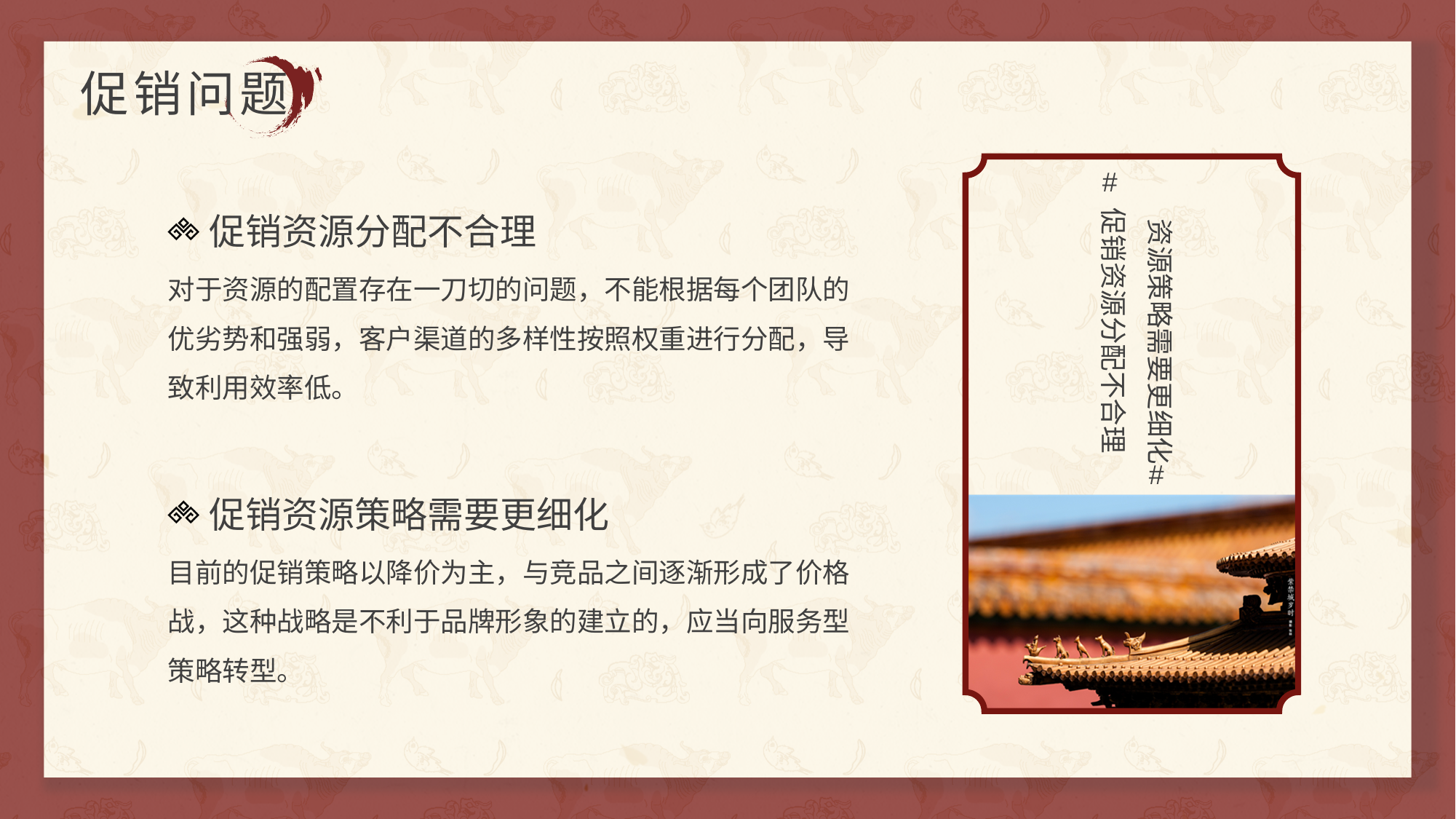

促销问题

#
促销资源分配不合理
资源策略需要更细化
#
促销资源分配不合理
对于资源的配置存在一刀切的问题，不能根据每个团队的优劣势和强弱，客户渠道的多样性按照权重进行分配，导致利用效率低。
促销资源策略需要更细化
目前的促销策略以降价为主，与竞品之间逐渐形成了价格战，这种战略是不利于品牌形象的建立的，应当向服务型策略转型。